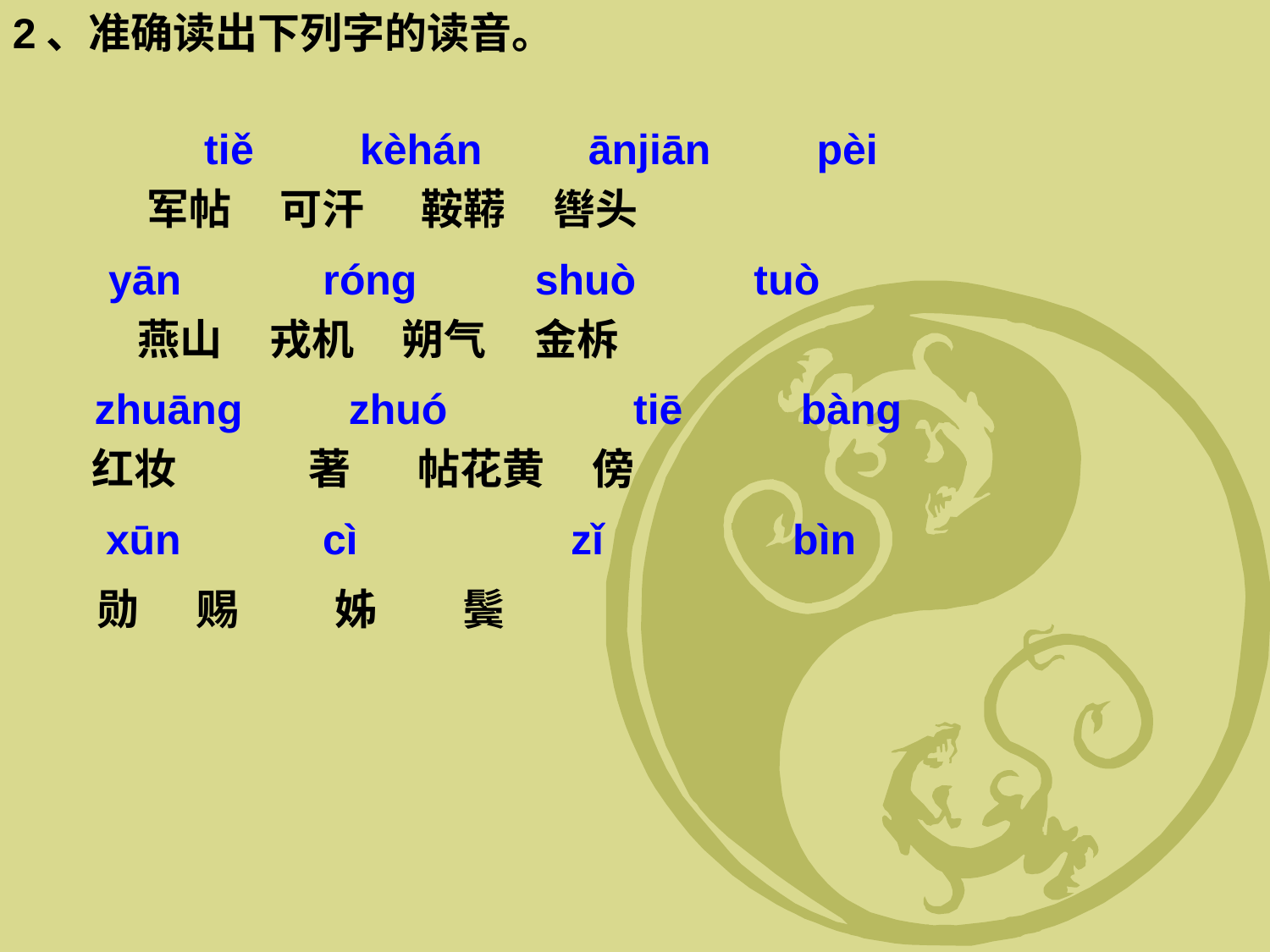

2、准确读出下列字的读音。
　   tiě         kèhán         ānjiān         pèi
 军帖     可汗      鞍鞯     辔头
yān            róng          shuò          tuò
燕山     戎机     朔气     金柝
zhuāng         zhuó      　　 tiē          bàng
 红妆     　　著       帖花黄     傍
xūn            cì       　       zǐ                bìn
勋      赐          姊         鬓